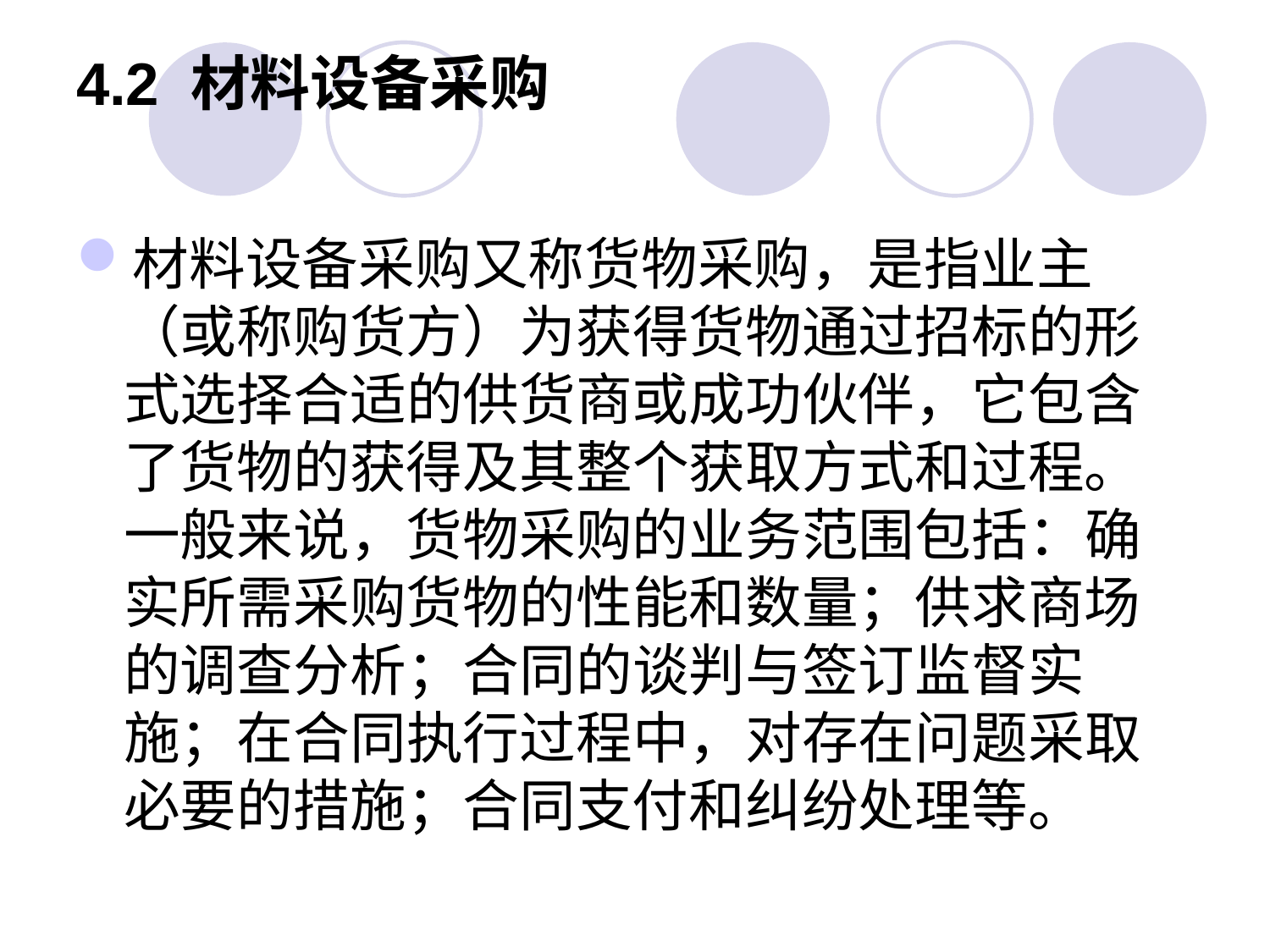

# 4.2 材料设备采购
材料设备采购又称货物采购，是指业主（或称购货方）为获得货物通过招标的形式选择合适的供货商或成功伙伴，它包含了货物的获得及其整个获取方式和过程。一般来说，货物采购的业务范围包括：确实所需采购货物的性能和数量；供求商场的调查分析；合同的谈判与签订监督实施；在合同执行过程中，对存在问题采取必要的措施；合同支付和纠纷处理等。